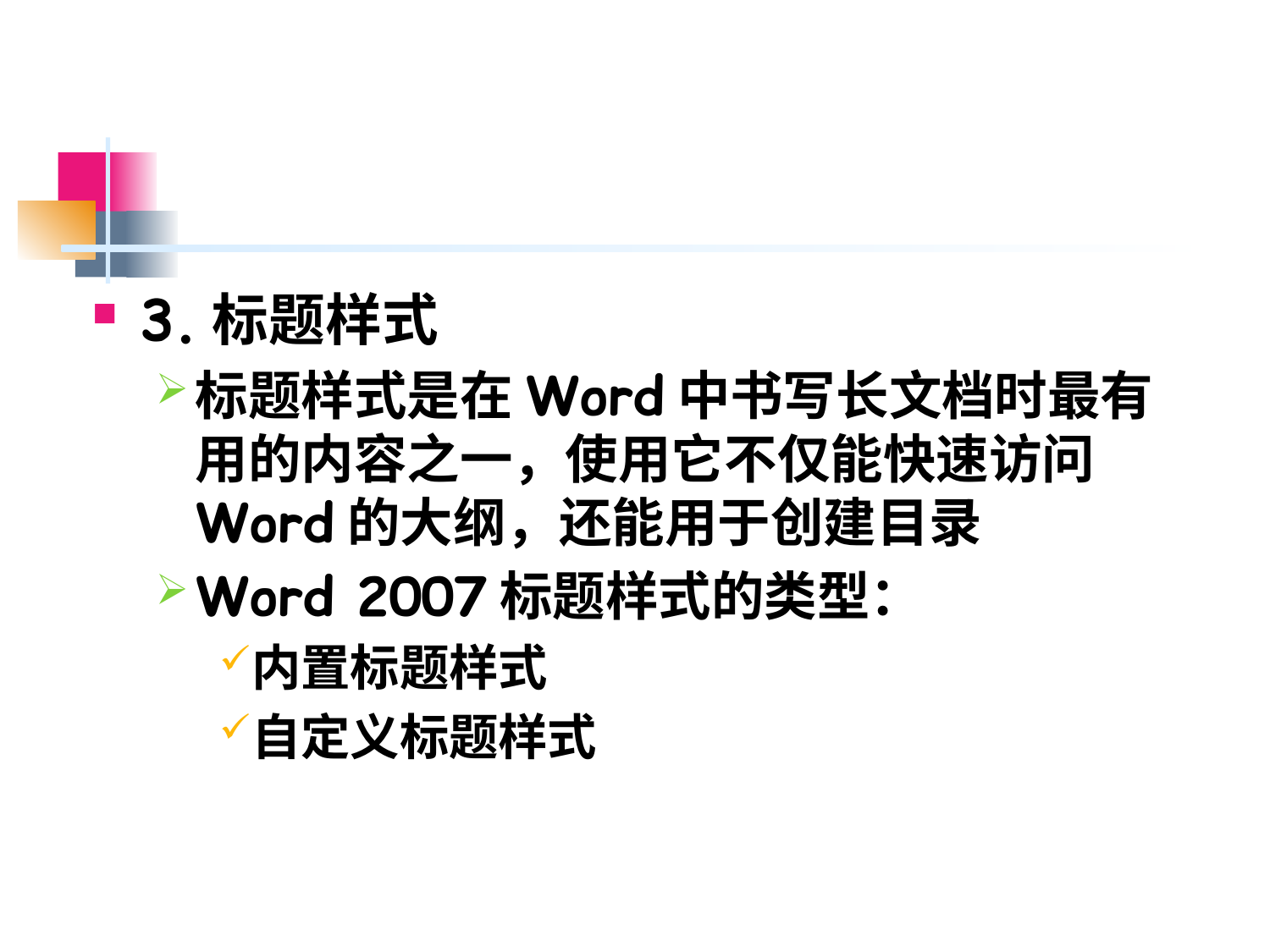

#
3.标题样式
标题样式是在Word中书写长文档时最有用的内容之一，使用它不仅能快速访问Word的大纲，还能用于创建目录
Word 2007标题样式的类型：
内置标题样式
自定义标题样式